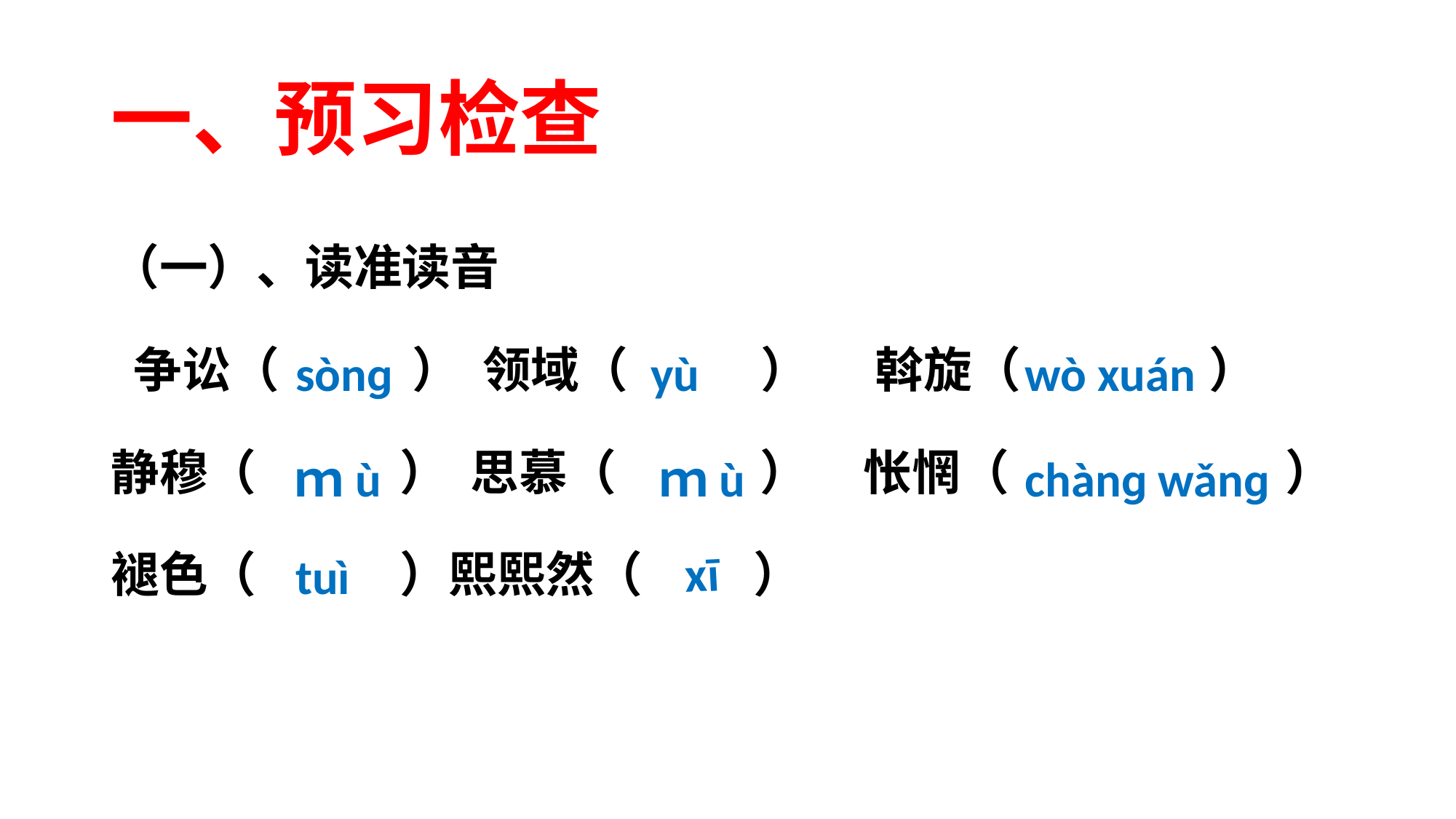

# 一、预习检查
（一）、读准读音
 争讼（            ）  领域（            ）      斡旋（                 ）
静穆（             ）  思慕（             ）     怅惘（                         ）
褪色（             ）熙熙然（          ）

sònɡ
yù
wò xuán
ｍù
ｍù
chànɡ wǎnɡ
xī
tuì